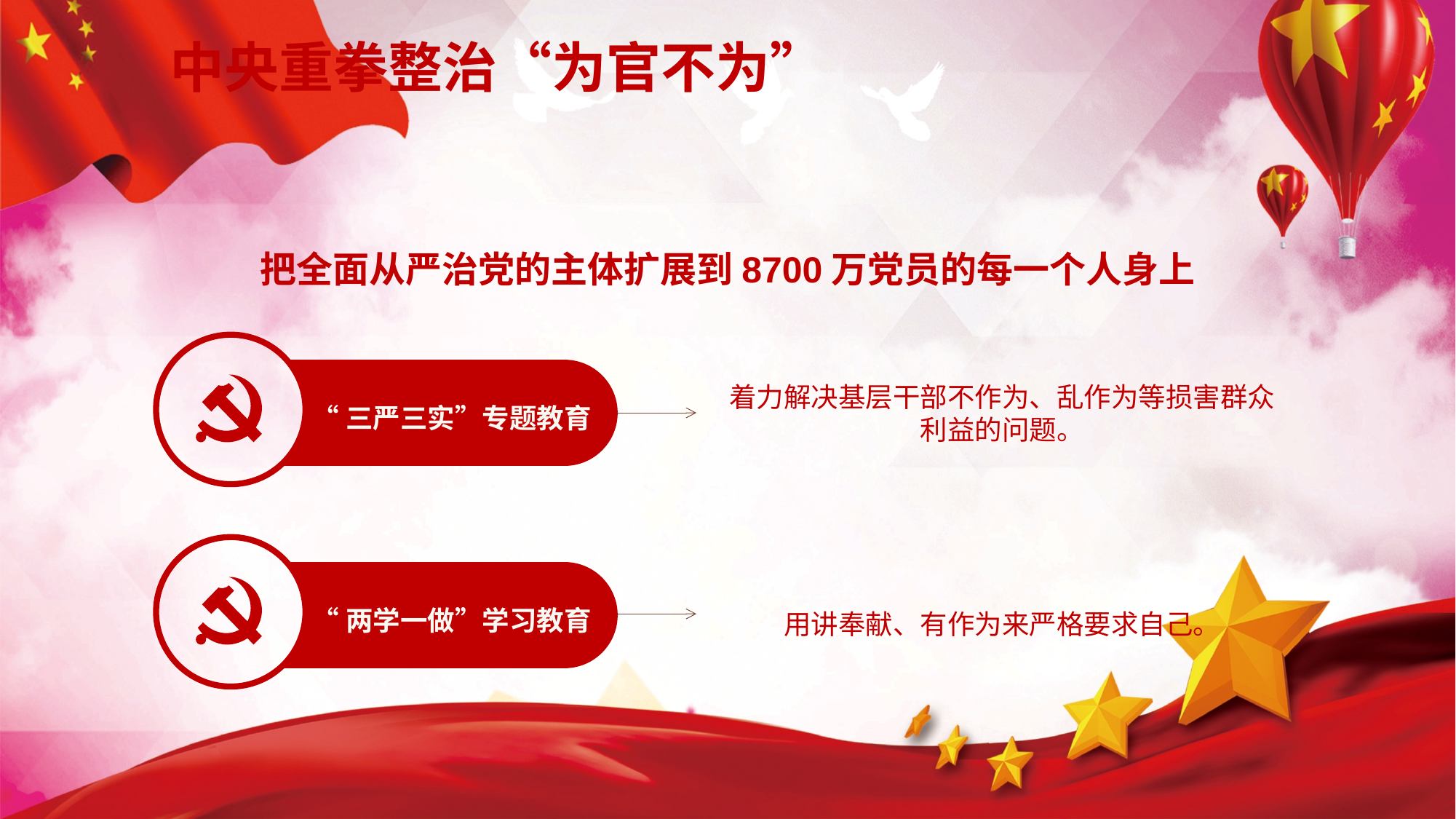

中央重拳整治“为官不为”
把全面从严治党的主体扩展到8700万党员的每一个人身上

“三严三实”专题教育
着力解决基层干部不作为、乱作为等损害群众利益的问题。

“两学一做”学习教育
用讲奉献、有作为来严格要求自己。
延时符